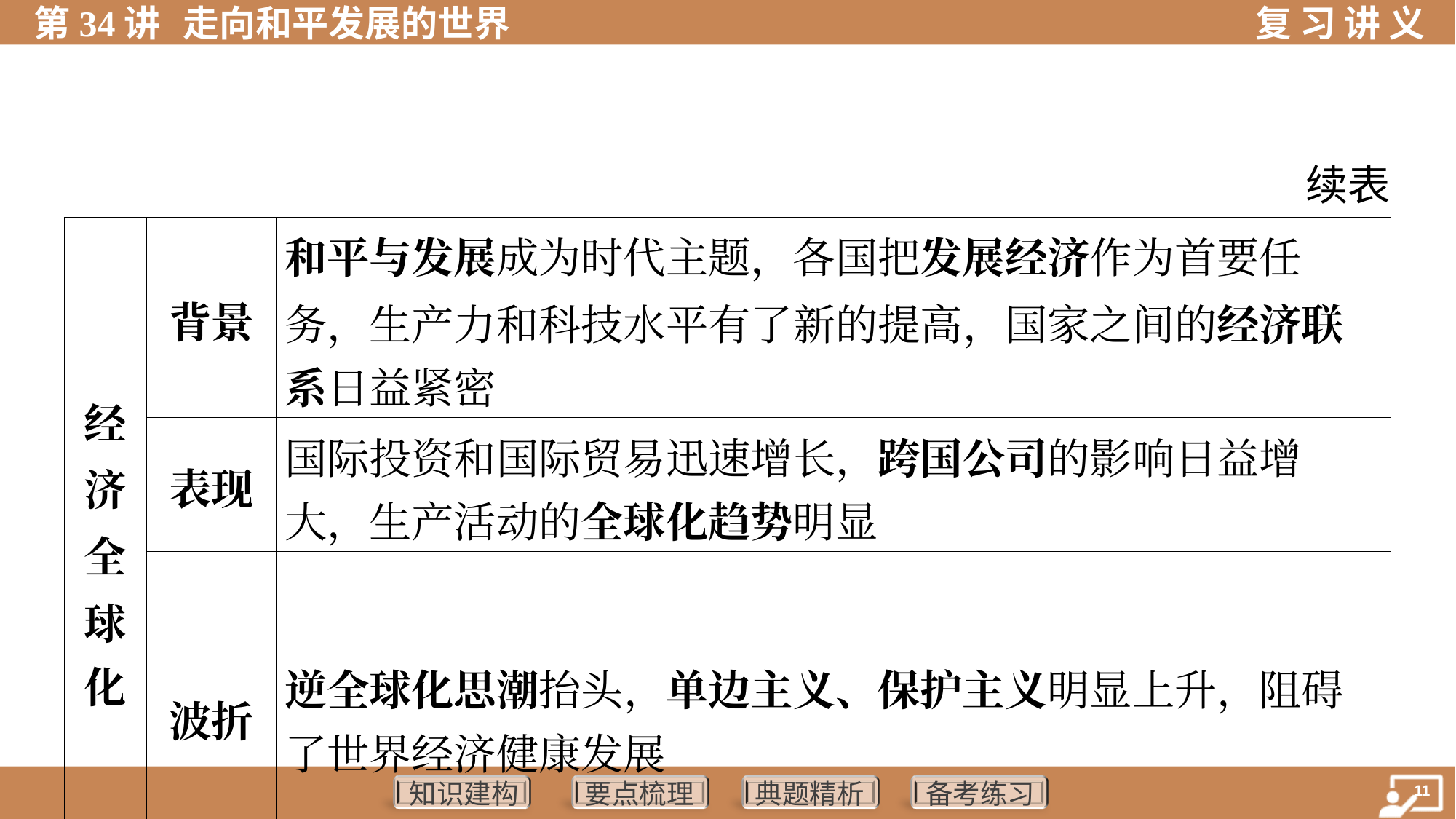

续表
| 经 济 全 球 化 | 背景 | 和平与发展成为时代主题，各国把发展经济作为首要任 务，生产力和科技水平有了新的提高，国家之间的经济联 系日益紧密 |  |  |  |
| --- | --- | --- | --- | --- | --- |
|  | 表现 | 国际投资和国际贸易迅速增长，跨国公司的影响日益增 大，生产活动的全球化趋势明显 |  |  |  |
|  | 波折 | 逆全球化思潮抬头，单边主义、保护主义明显上升，阻碍 了世界经济健康发展 |  |  |  |